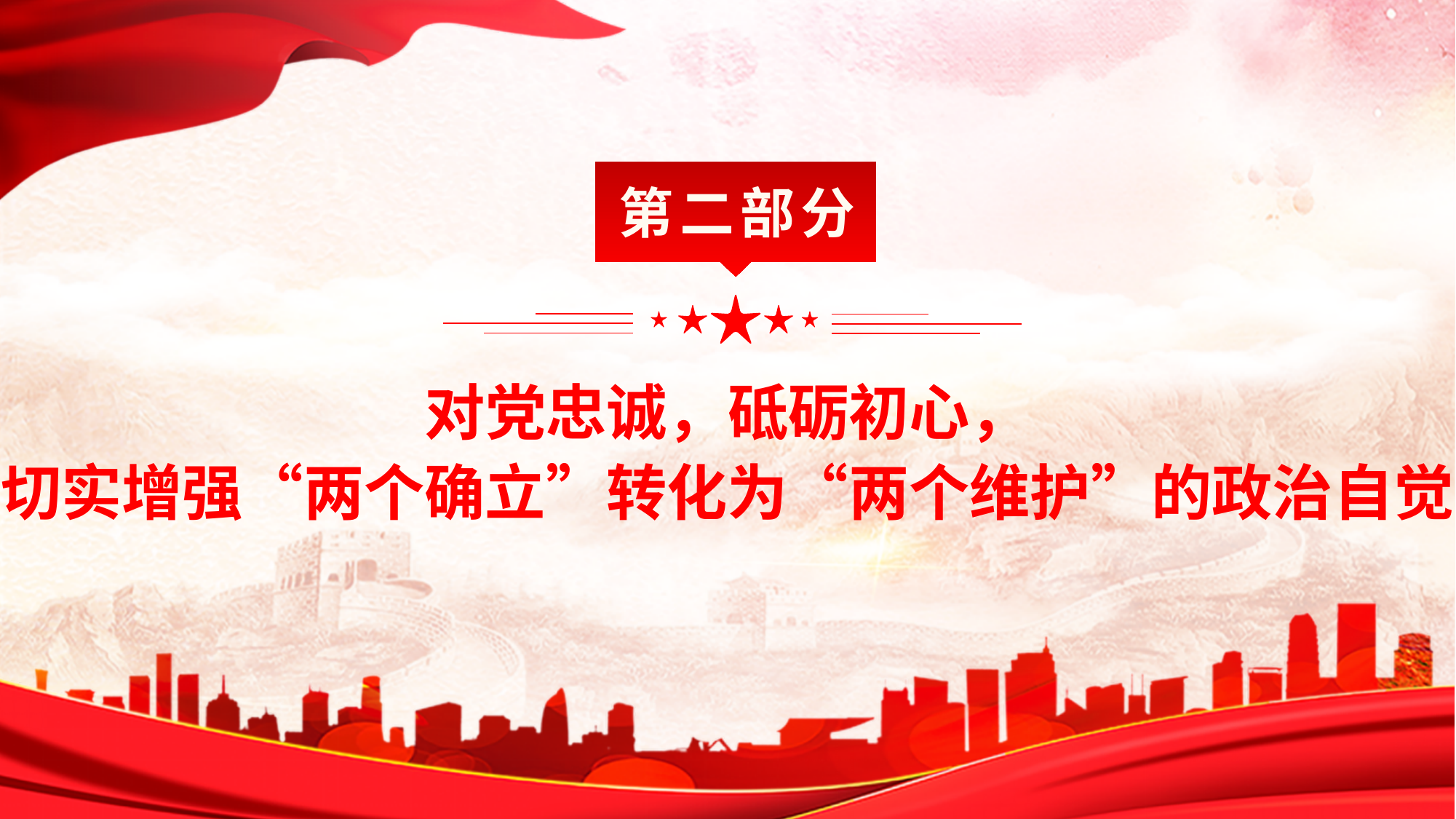

第二部分

对党忠诚，砥砺初心，
切实增强“两个确立”转化为“两个维护”的政治自觉